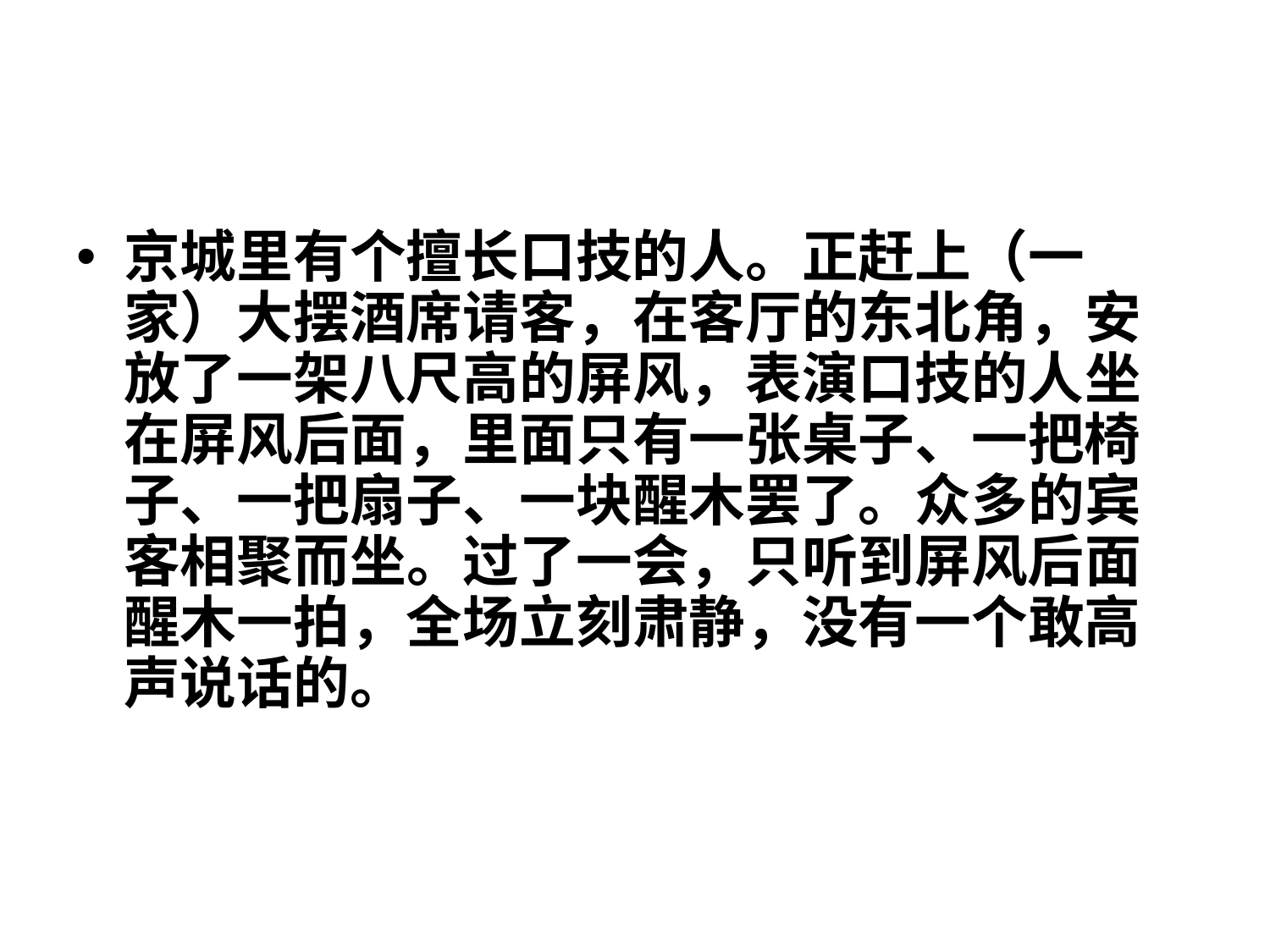

京城里有个擅长口技的人。正赶上（一家）大摆酒席请客，在客厅的东北角，安放了一架八尺高的屏风，表演口技的人坐在屏风后面，里面只有一张桌子、一把椅子、一把扇子、一块醒木罢了。众多的宾客相聚而坐。过了一会，只听到屏风后面醒木一拍，全场立刻肃静，没有一个敢高声说话的。